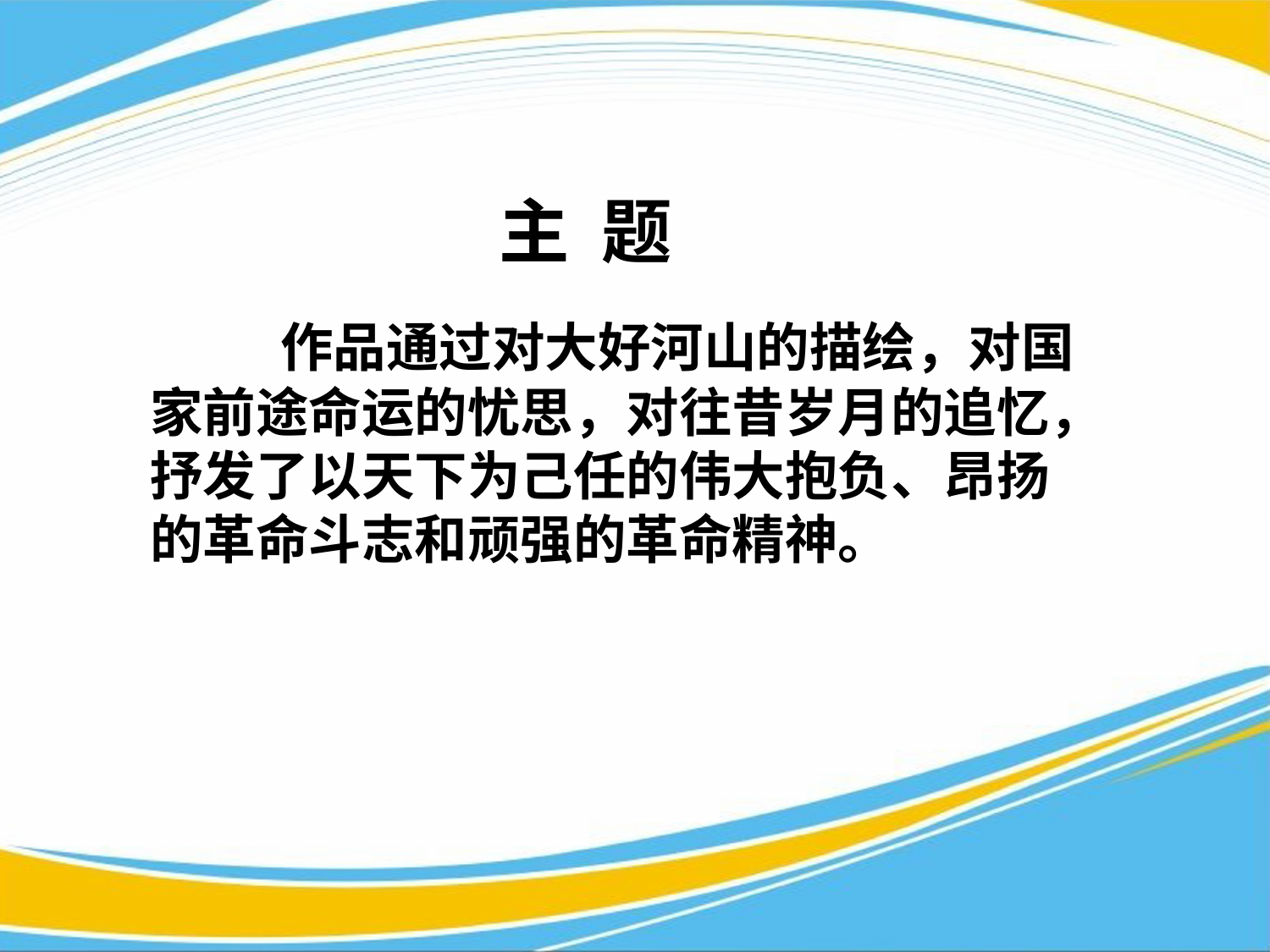

主  题
        作品通过对大好河山的描绘，对国家前途命运的忧思，对往昔岁月的追忆，抒发了以天下为己任的伟大抱负、昂扬的革命斗志和顽强的革命精神。